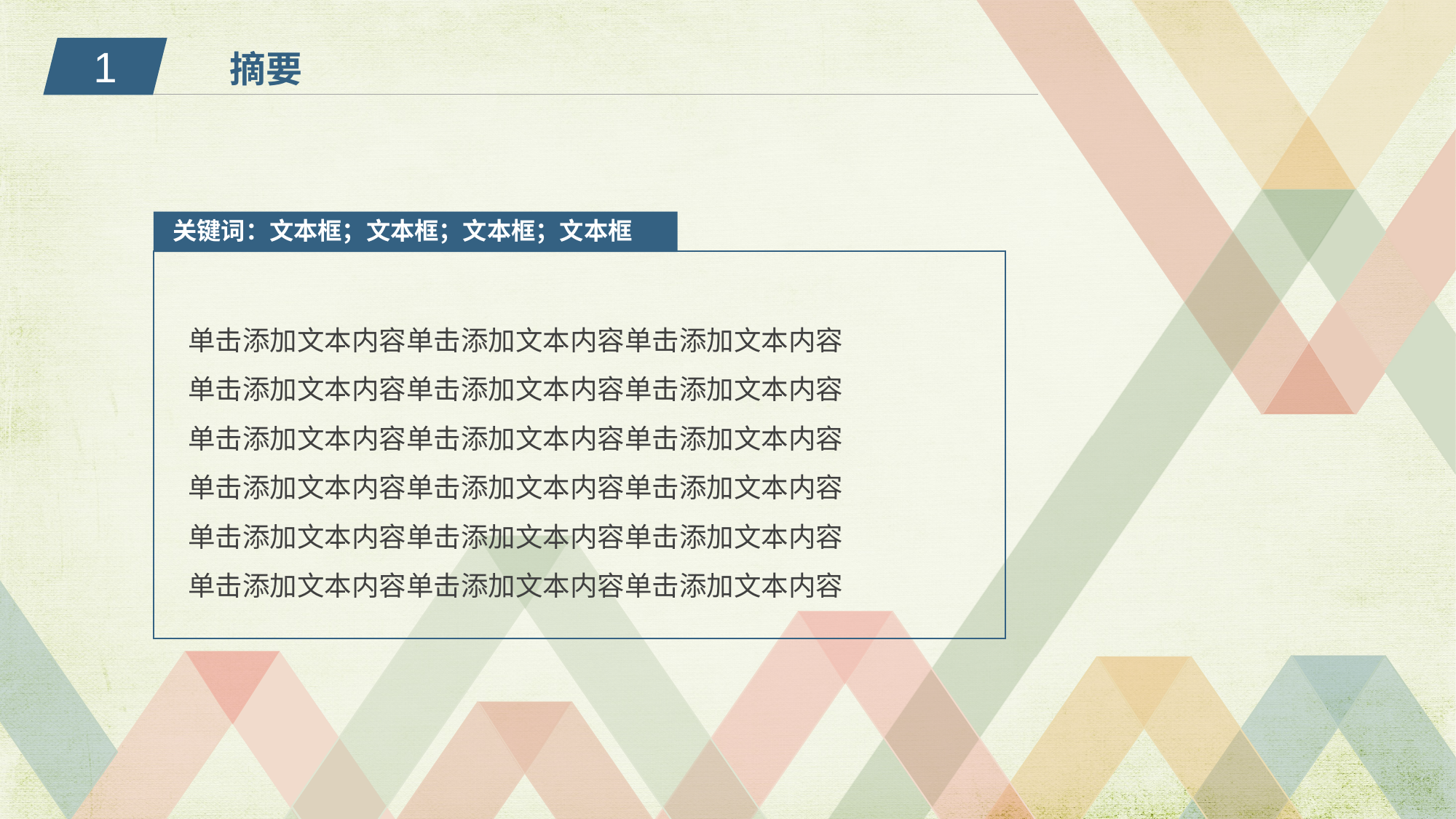

1

摘要

关键词：文本框；文本框；文本框；文本框

单击添加文本内容单击添加文本内容单击添加文本内容
单击添加文本内容单击添加文本内容单击添加文本内容
单击添加文本内容单击添加文本内容单击添加文本内容
单击添加文本内容单击添加文本内容单击添加文本内容
单击添加文本内容单击添加文本内容单击添加文本内容
单击添加文本内容单击添加文本内容单击添加文本内容